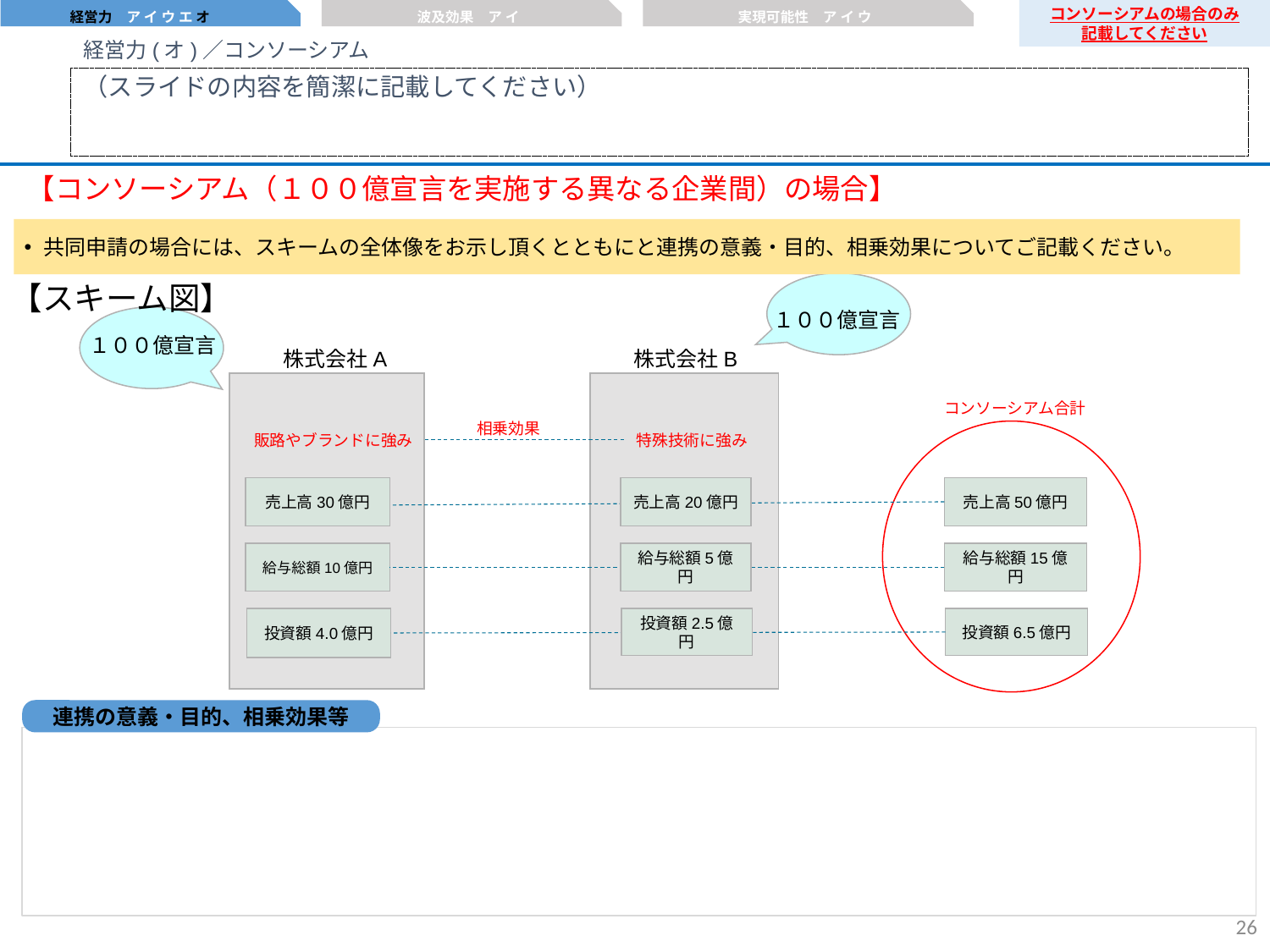

経営力　ア イ ウ エ オ
波及効果　ア イ
実現可能性　ア イ ウ
コンソーシアムの場合のみ
記載してください
経営力(オ)／コンソーシアム
（スライドの内容を簡潔に記載してください）
【コンソーシアム（１００億宣言を実施する異なる企業間）の場合】
共同申請の場合には、スキームの全体像をお示し頂くとともにと連携の意義・目的、相乗効果についてご記載ください。
【スキーム図】

１００億宣言

１００億宣言
株式会社B
株式会社A

コンソーシアム合計
相乗効果

販路やブランドに強み
特殊技術に強み
売上高30億円
売上高20億円
売上高50億円
給与総額10億円
給与総額5億円
給与総額15億円
投資額4.0億円
投資額6.5億円
投資額2.5億円
連携の意義・目的、相乗効果等

26